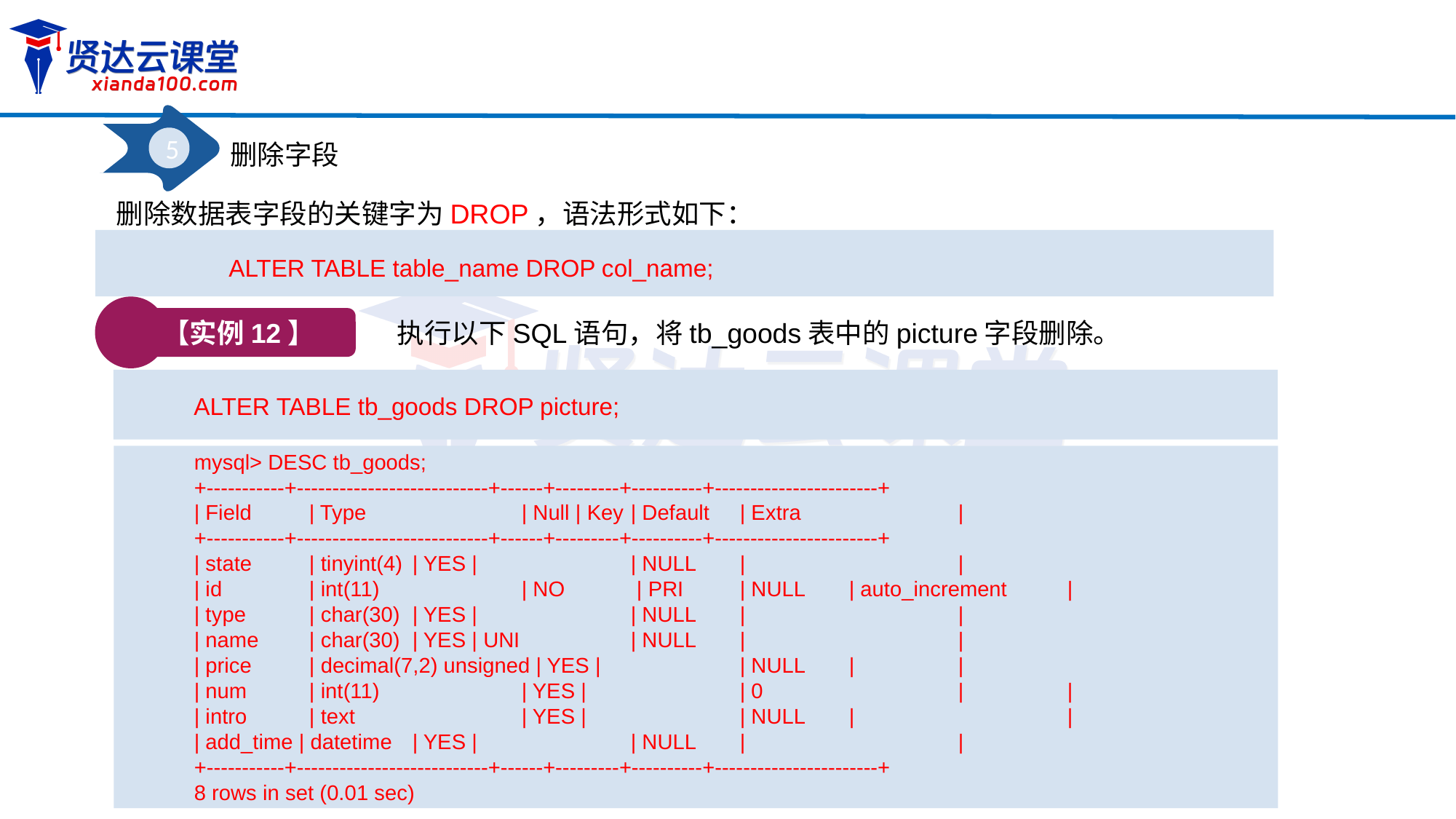

5
删除字段
删除数据表字段的关键字为DROP，语法形式如下：

ALTER TABLE table_name DROP col_name;

【实例12】
执行以下SQL语句，将tb_goods表中的picture字段删除。

ALTER TABLE tb_goods DROP picture;
mysql> DESC tb_goods;
+-----------+---------------------------+------+---------+----------+-----------------------+
| Field	 | Type		| Null | Key	| Default	| Extra		|
+-----------+---------------------------+------+---------+----------+-----------------------+
| state	 | tinyint(4)	| YES |		| NULL	|		|
| id	 | int(11)		| NO	 | PRI	| NULL	| auto_increment	|
| type	 | char(30)	| YES |		| NULL	|		|
| name	 | char(30)	| YES | UNI 	| NULL	|		|
| price	 | decimal(7,2) unsigned | YES |		| NULL	|	|
| num	 | int(11)		| YES |		| 0		|	|
| intro	 | text		| YES |		| NULL	|		|
| add_time | datetime	| YES |		| NULL	|		|
+-----------+---------------------------+------+---------+----------+-----------------------+
8 rows in set (0.01 sec)